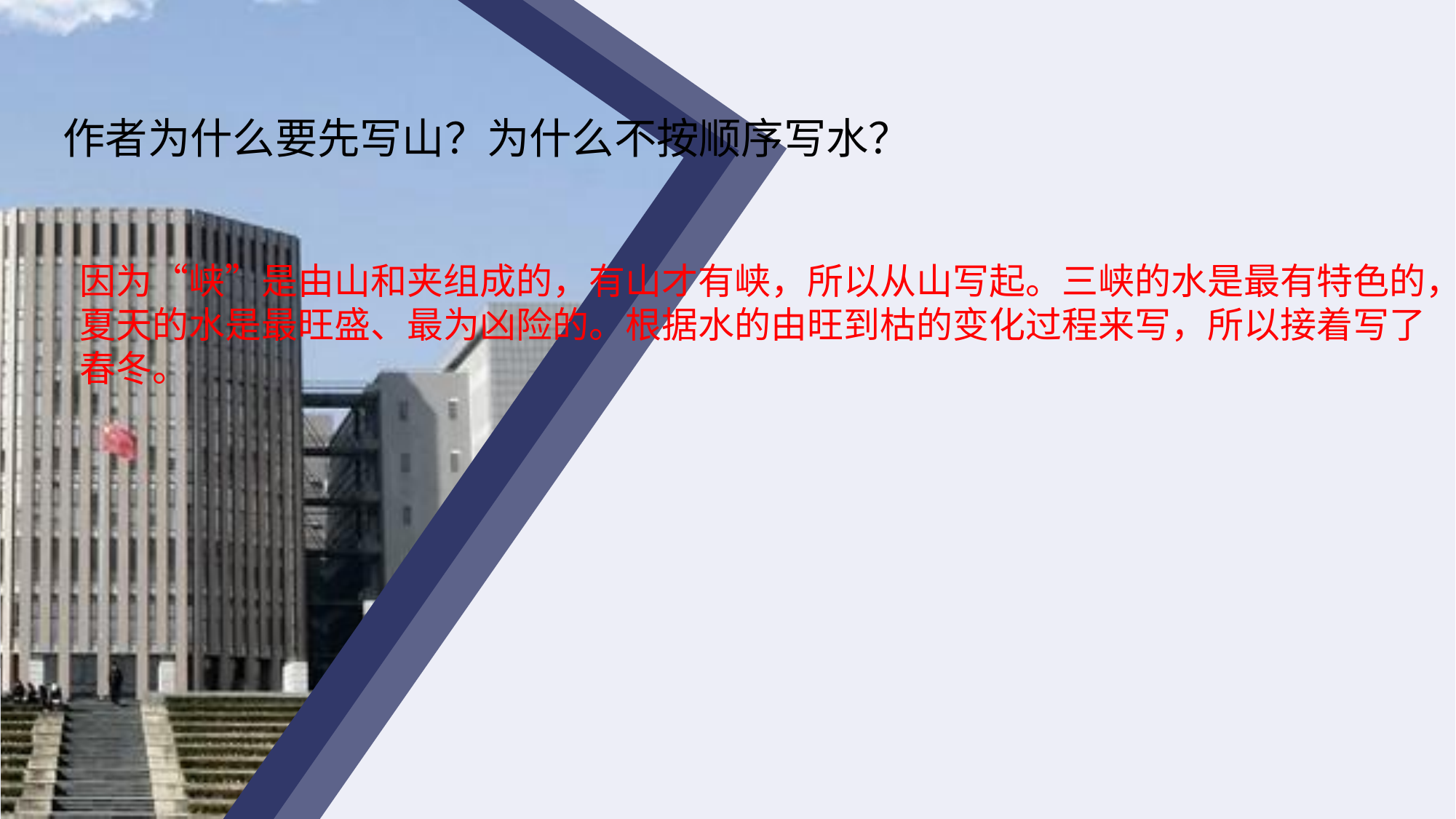

作者为什么要先写山？为什么不按顺序写水？
因为“峡”是由山和夹组成的，有山才有峡，所以从山写起。三峡的水是最有特色的，夏天的水是最旺盛、最为凶险的。根据水的由旺到枯的变化过程来写，所以接着写了春冬。